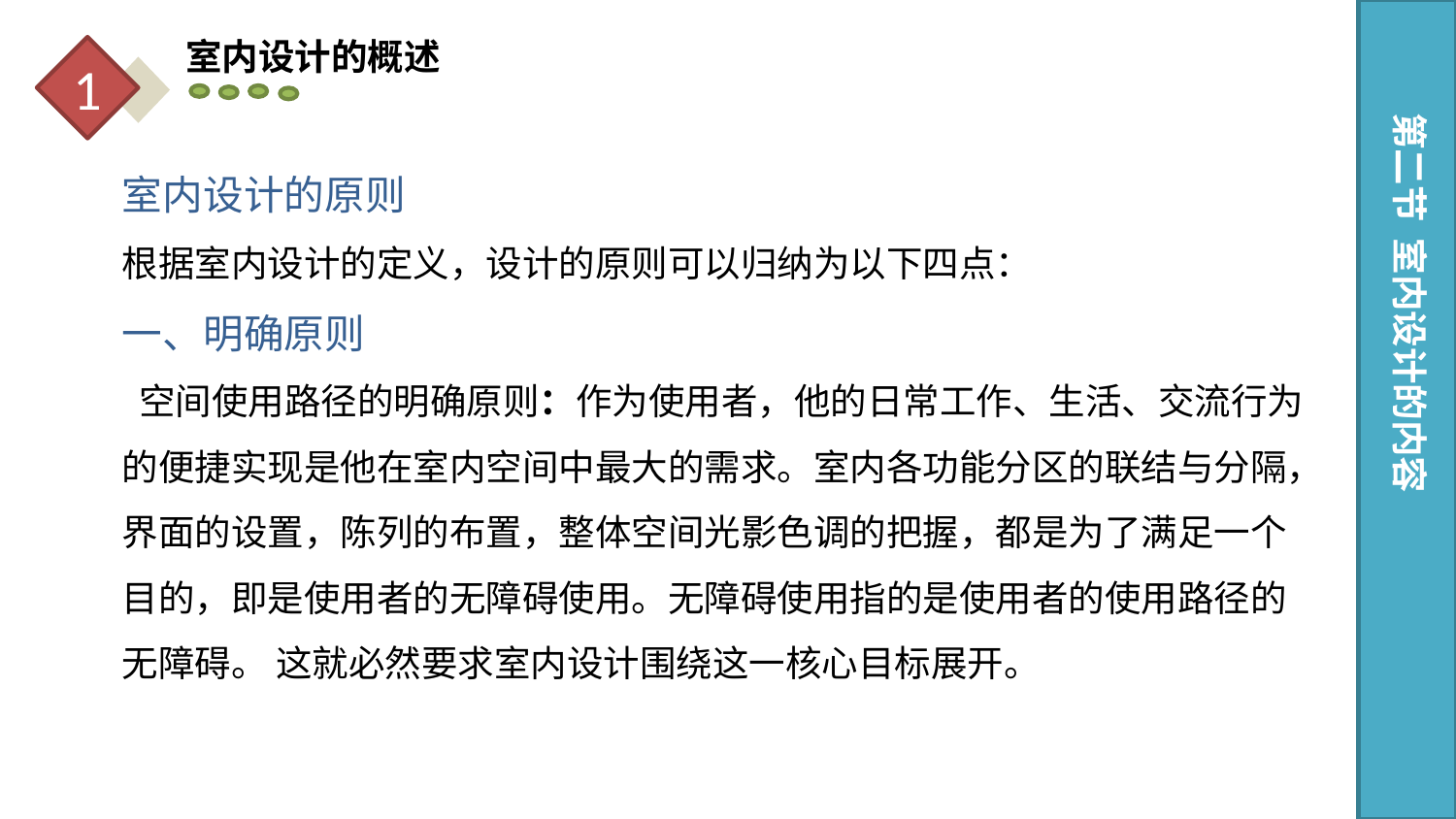

室内设计的概述
1

第二节  室内设计的内容
室内设计的原则
根据室内设计的定义，设计的原则可以归纳为以下四点：
一、明确原则
 空间使用路径的明确原则：作为使用者，他的日常工作、生活、交流行为的便捷实现是他在室内空间中最大的需求。室内各功能分区的联结与分隔，界面的设置，陈列的布置，整体空间光影色调的把握，都是为了满足一个目的，即是使用者的无障碍使用。无障碍使用指的是使用者的使用路径的无障碍。 这就必然要求室内设计围绕这一核心目标展开。